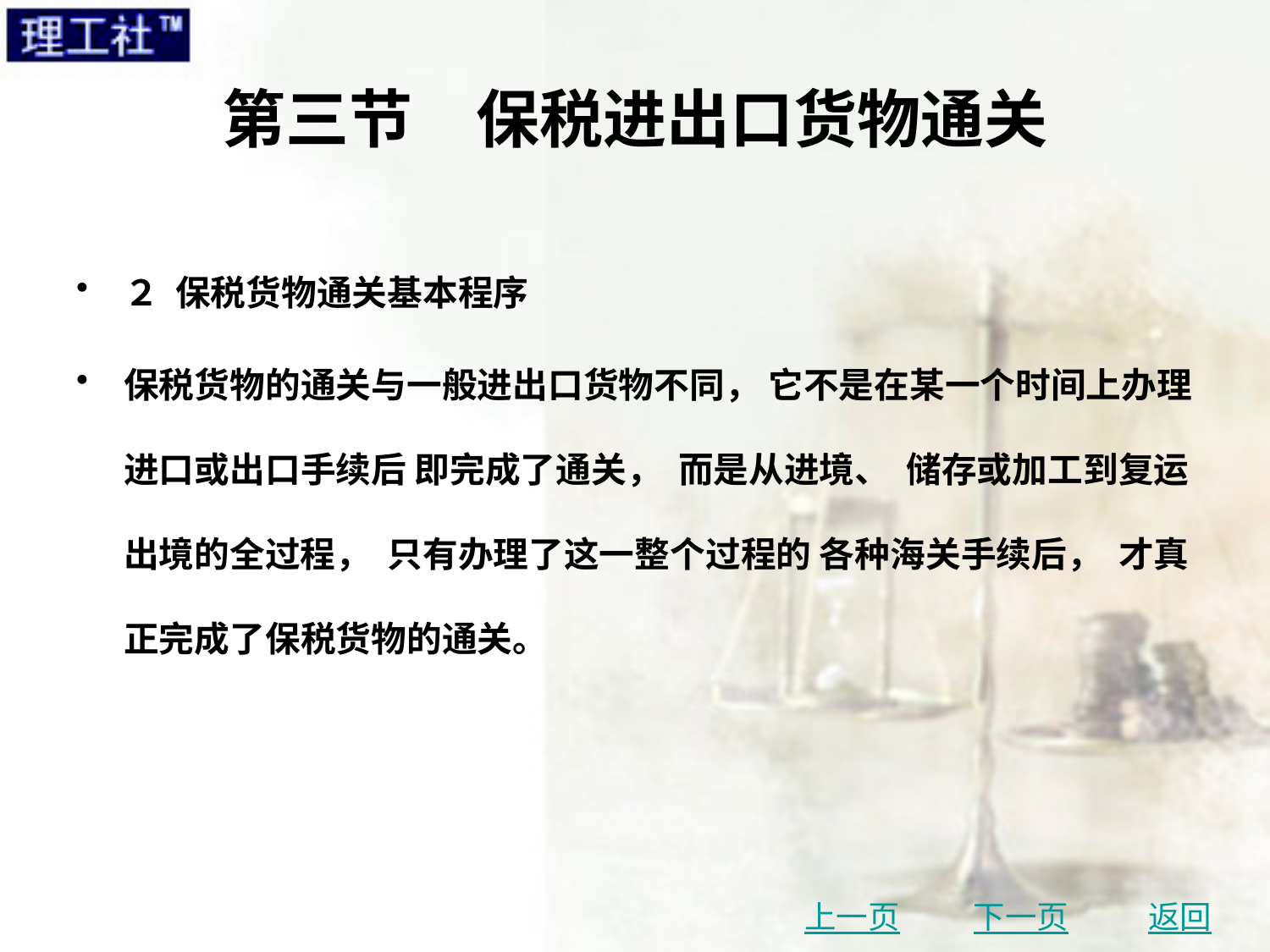

# 第三节　保税进出口货物通关
２  保税货物通关基本程序
保税货物的通关与一般进出口货物不同， 它不是在某一个时间上办理进口或出口手续后 即完成了通关，  而是从进境、  储存或加工到复运出境的全过程，  只有办理了这一整个过程的 各种海关手续后，  才真正完成了保税货物的通关。

上一页
下一页
返回